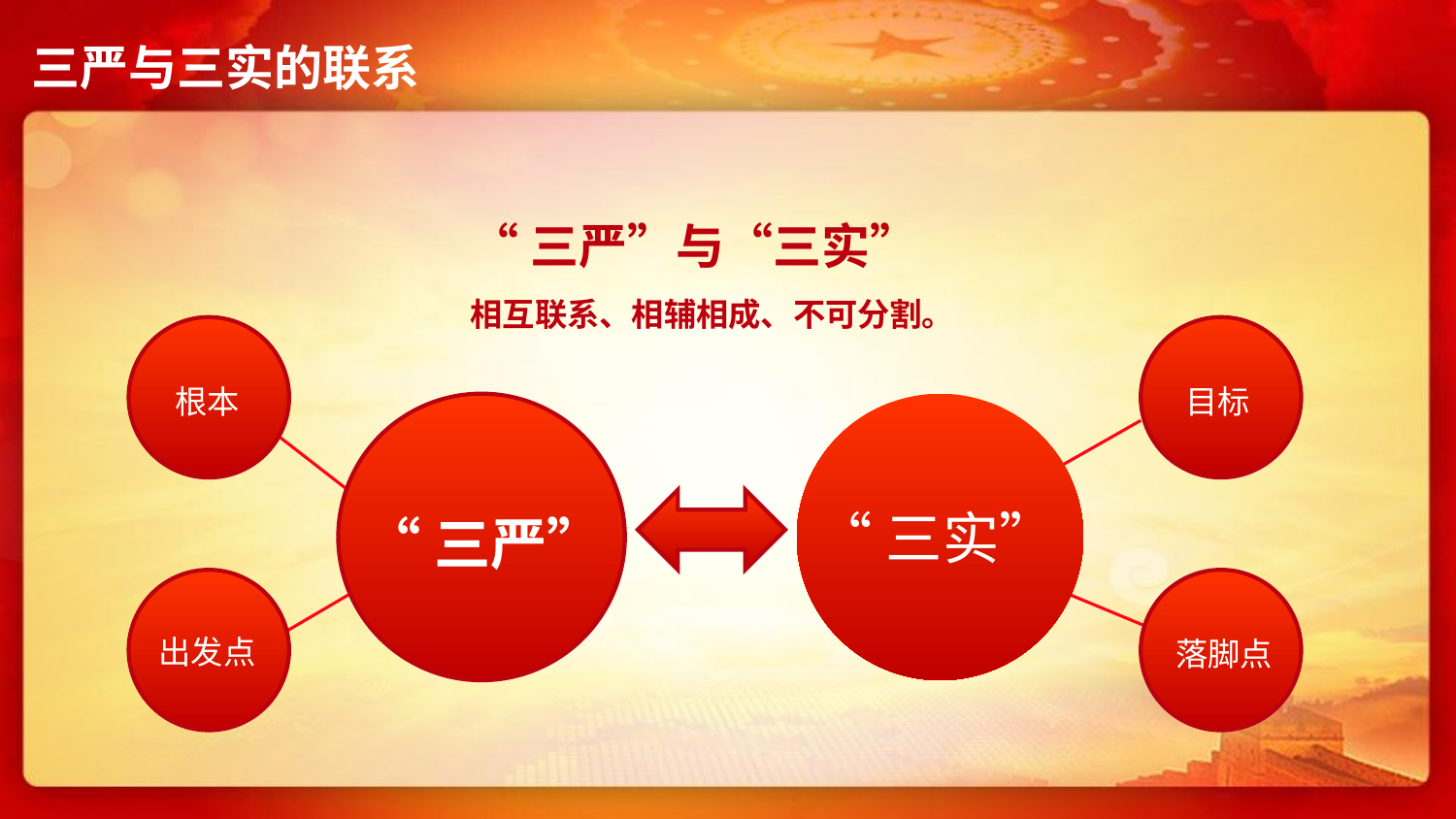

三严与三实的联系

“三严”与“三实”
相互联系、相辅相成、不可分割。

根本
目标

“三实”
“三严”

出发点
落脚点